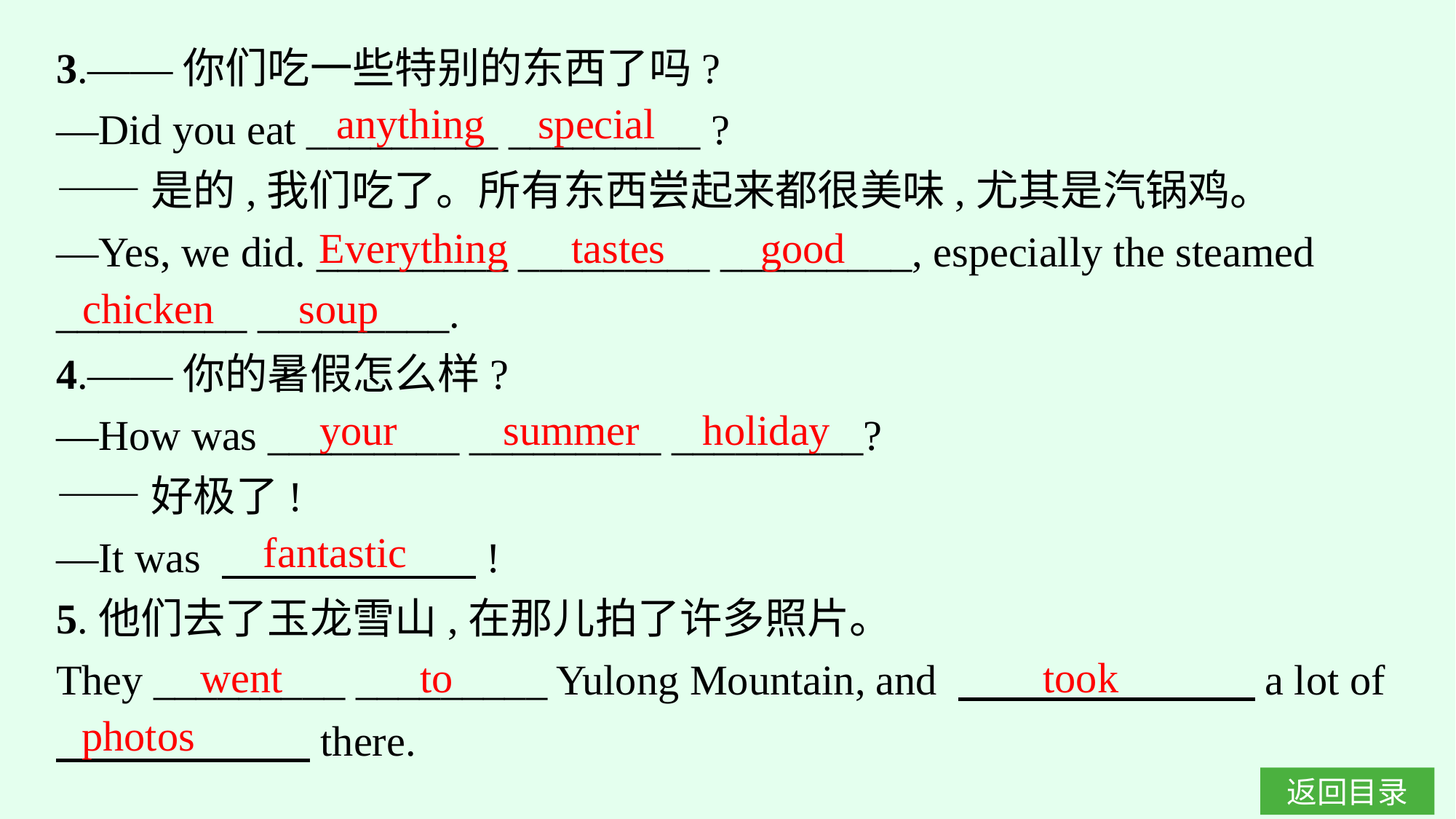

3.——你们吃一些特别的东西了吗?
—Did you eat _________ _________ ?
——是的,我们吃了。所有东西尝起来都很美味,尤其是汽锅鸡。
—Yes, we did. _________ _________ _________, especially the steamed _________ _________.
4.——你的暑假怎么样?
—How was _________ _________ _________?
——好极了!
—It was 　　　　　　!
5.他们去了玉龙雪山,在那儿拍了许多照片。
They _________ _________ Yulong Mountain, and 　　　　　　　a lot of
　　　　　　there.
anything     special
Everything      tastes         good
chicken        soup
your          summer      holiday
fantastic
went             to
took
photos